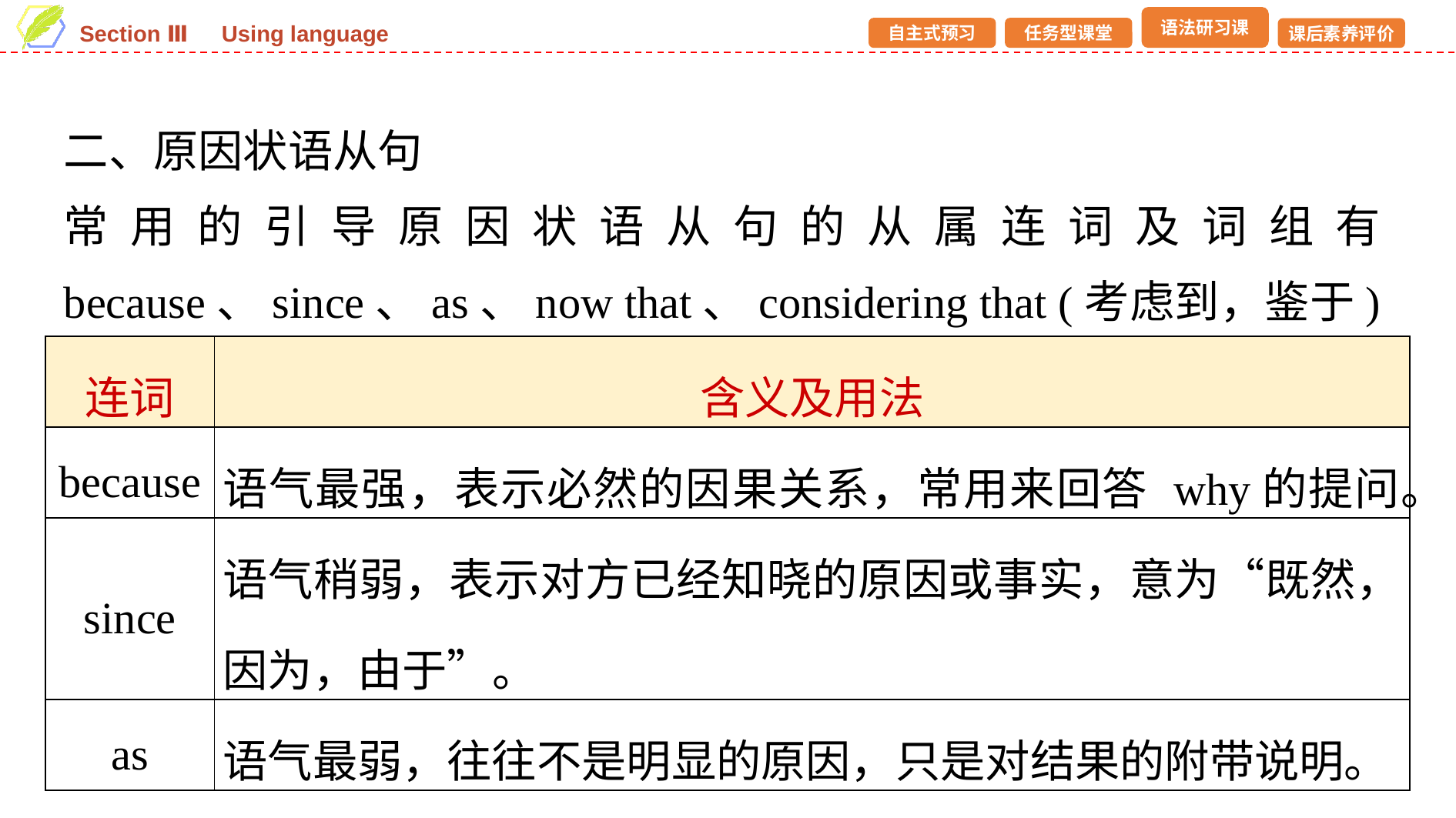

二、原因状语从句
常用的引导原因状语从句的从属连词及词组有because、since、as、now that、considering that (考虑到，鉴于)等。
| 连词 | 含义及用法 |
| --- | --- |
| because | 语气最强，表示必然的因果关系，常用来回答 why的提问。 |
| since | 语气稍弱，表示对方已经知晓的原因或事实，意为“既然，因为，由于”。 |
| as | 语气最弱，往往不是明显的原因，只是对结果的附带说明。 |